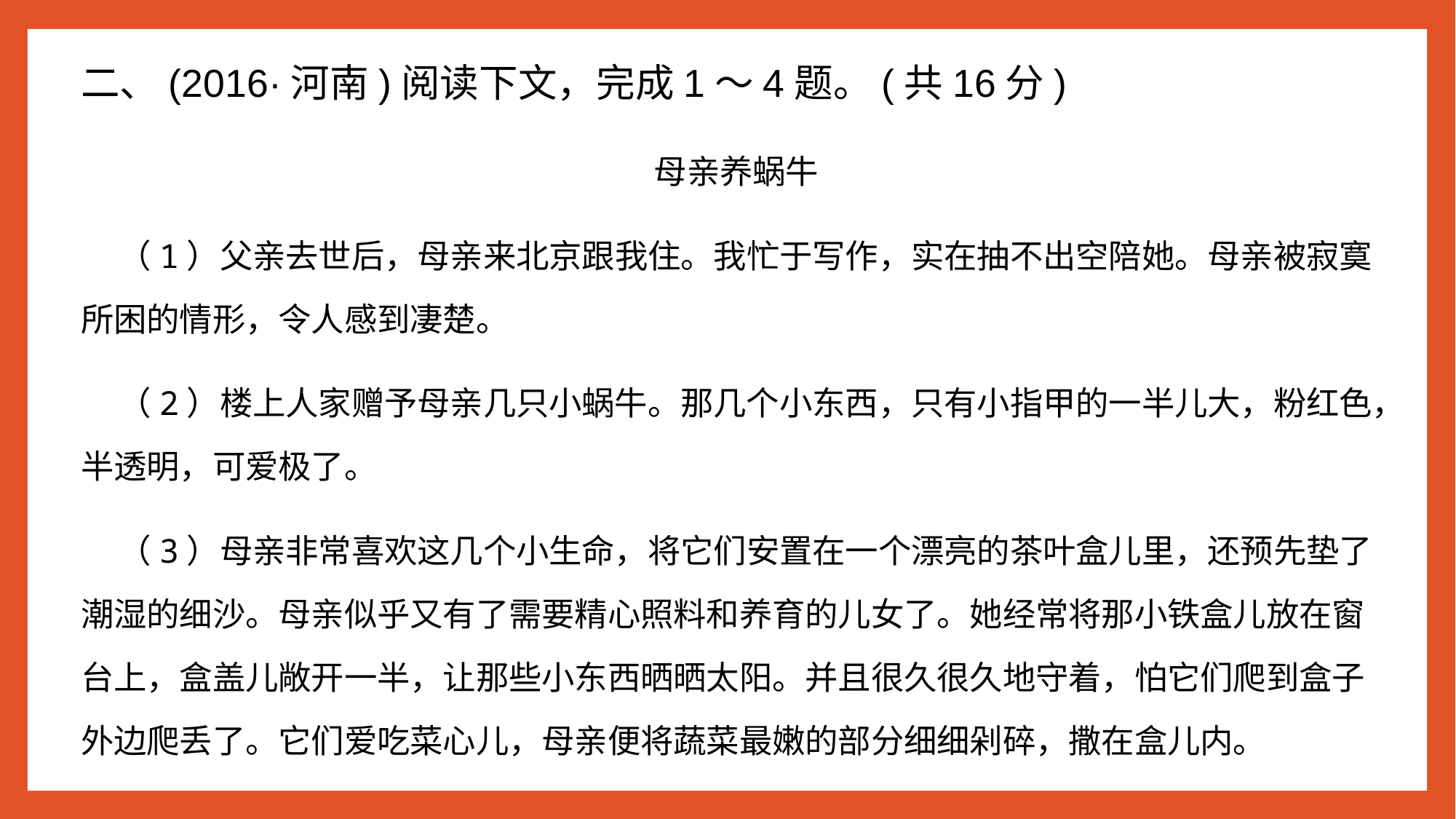

二、(2016·河南)阅读下文，完成1～4题。(共16分)
母亲养蜗牛
    （1）父亲去世后，母亲来北京跟我住。我忙于写作，实在抽不出空陪她。母亲被寂寞所困的情形，令人感到凄楚。
    （2）楼上人家赠予母亲几只小蜗牛。那几个小东西，只有小指甲的一半儿大，粉红色，半透明，可爱极了。
    （3）母亲非常喜欢这几个小生命，将它们安置在一个漂亮的茶叶盒儿里，还预先垫了潮湿的细沙。母亲似乎又有了需要精心照料和养育的儿女了。她经常将那小铁盒儿放在窗台上，盒盖儿敞开一半，让那些小东西晒晒太阳。并且很久很久地守着，怕它们爬到盒子外边爬丢了。它们爱吃菜心儿，母亲便将蔬菜最嫩的部分细细剁碎，撒在盒儿内。